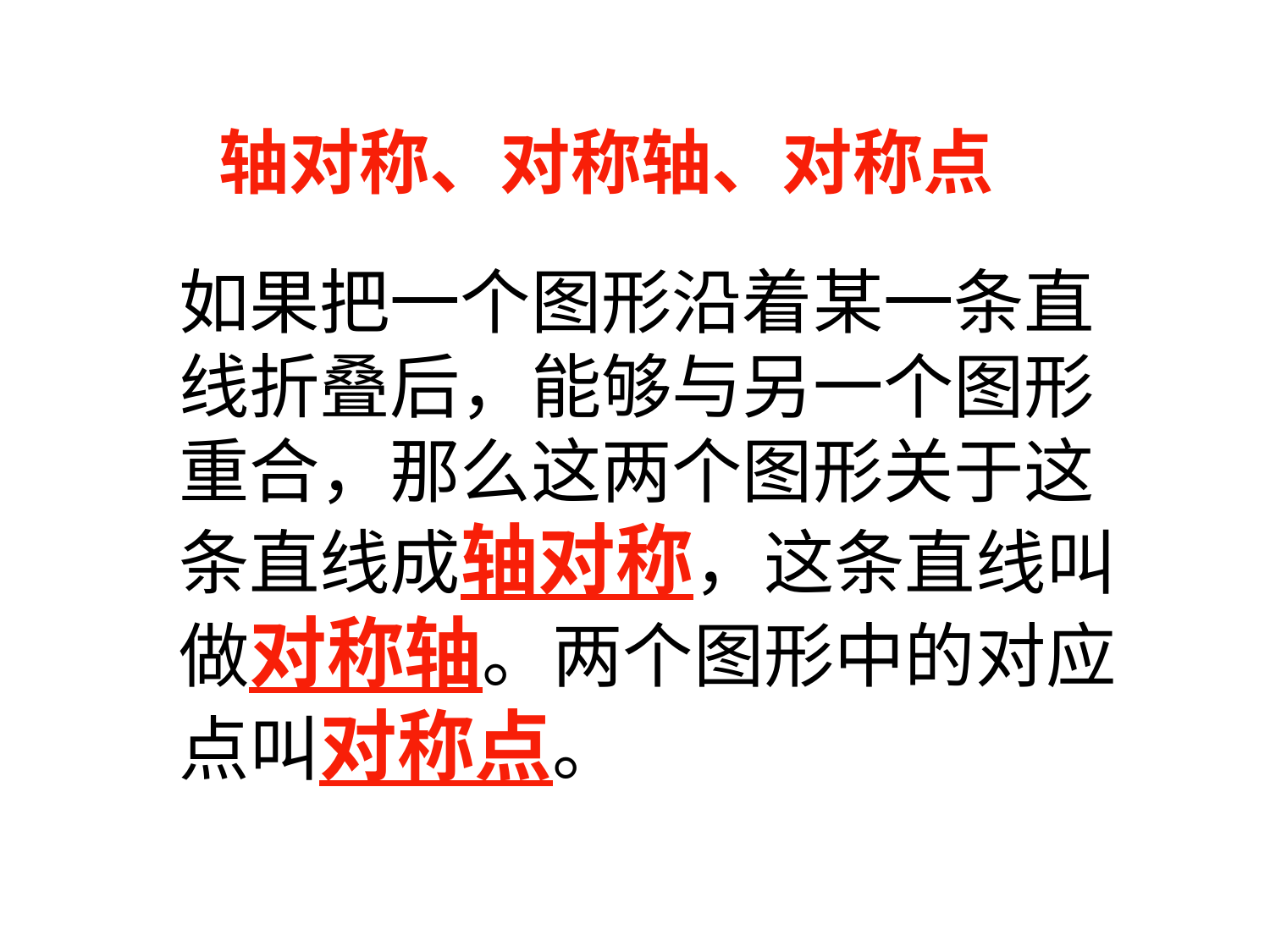

轴对称、对称轴、对称点
如果把一个图形沿着某一条直线折叠后，能够与另一个图形重合，那么这两个图形关于这条直线成轴对称，这条直线叫做对称轴。两个图形中的对应点叫对称点。